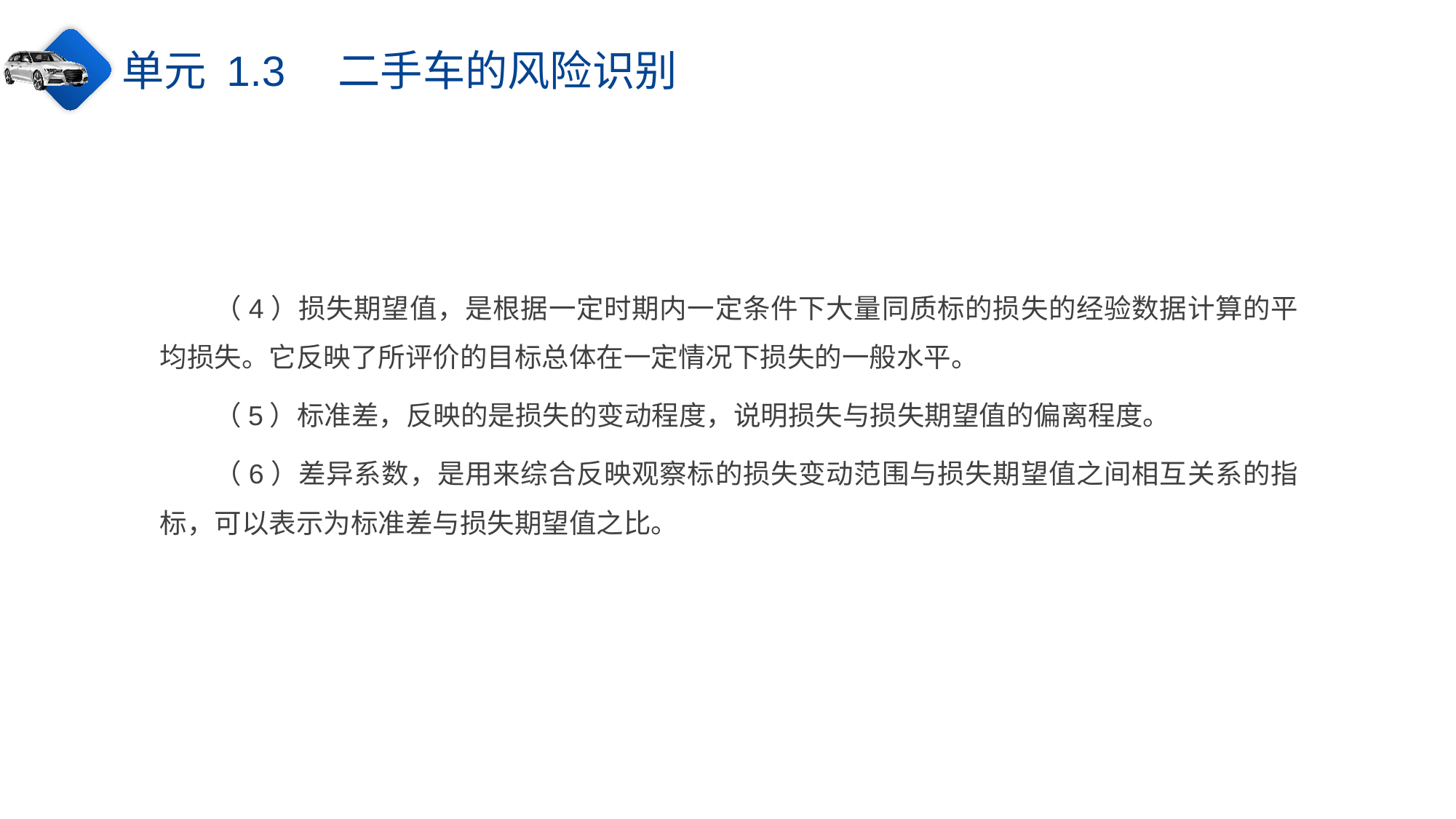

单元 1.3　二手车的风险识别
（4）损失期望值，是根据一定时期内一定条件下大量同质标的损失的经验数据计算的平均损失。它反映了所评价的目标总体在一定情况下损失的一般水平。
（5）标准差，反映的是损失的变动程度，说明损失与损失期望值的偏离程度。
（6）差异系数，是用来综合反映观察标的损失变动范围与损失期望值之间相互关系的指标，可以表示为标准差与损失期望值之比。